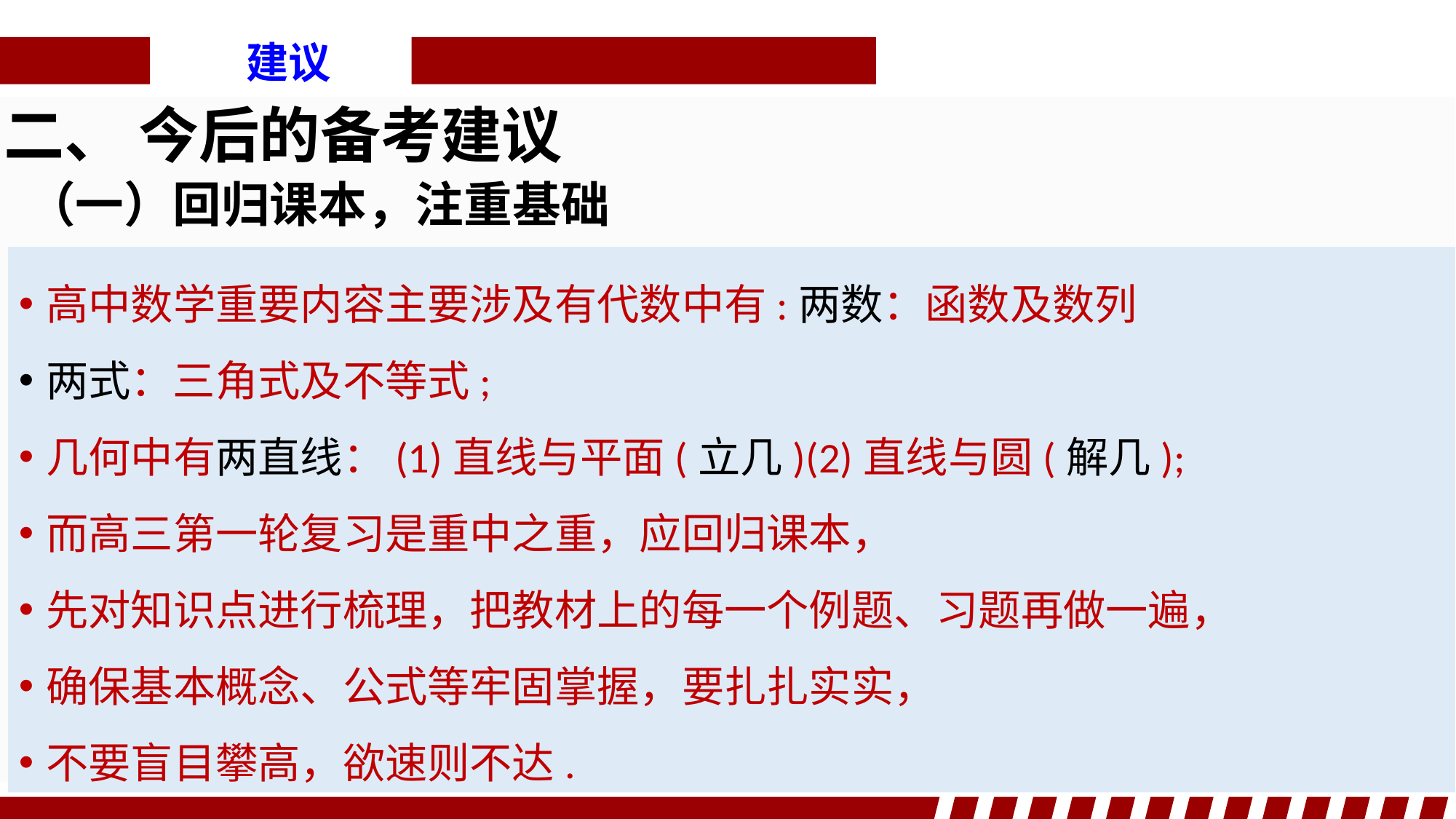

建议

二、 今后的备考建议
（一）回归课本，注重基础
高中数学重要内容主要涉及有代数中有:两数：函数及数列
两式：三角式及不等式;
几何中有两直线：(1)直线与平面(立几)(2)直线与圆(解几);
而高三第一轮复习是重中之重，应回归课本，
先对知识点进行梳理，把教材上的每一个例题、习题再做一遍，
确保基本概念、公式等牢固掌握，要扎扎实实，
不要盲目攀高，欲速则不达.